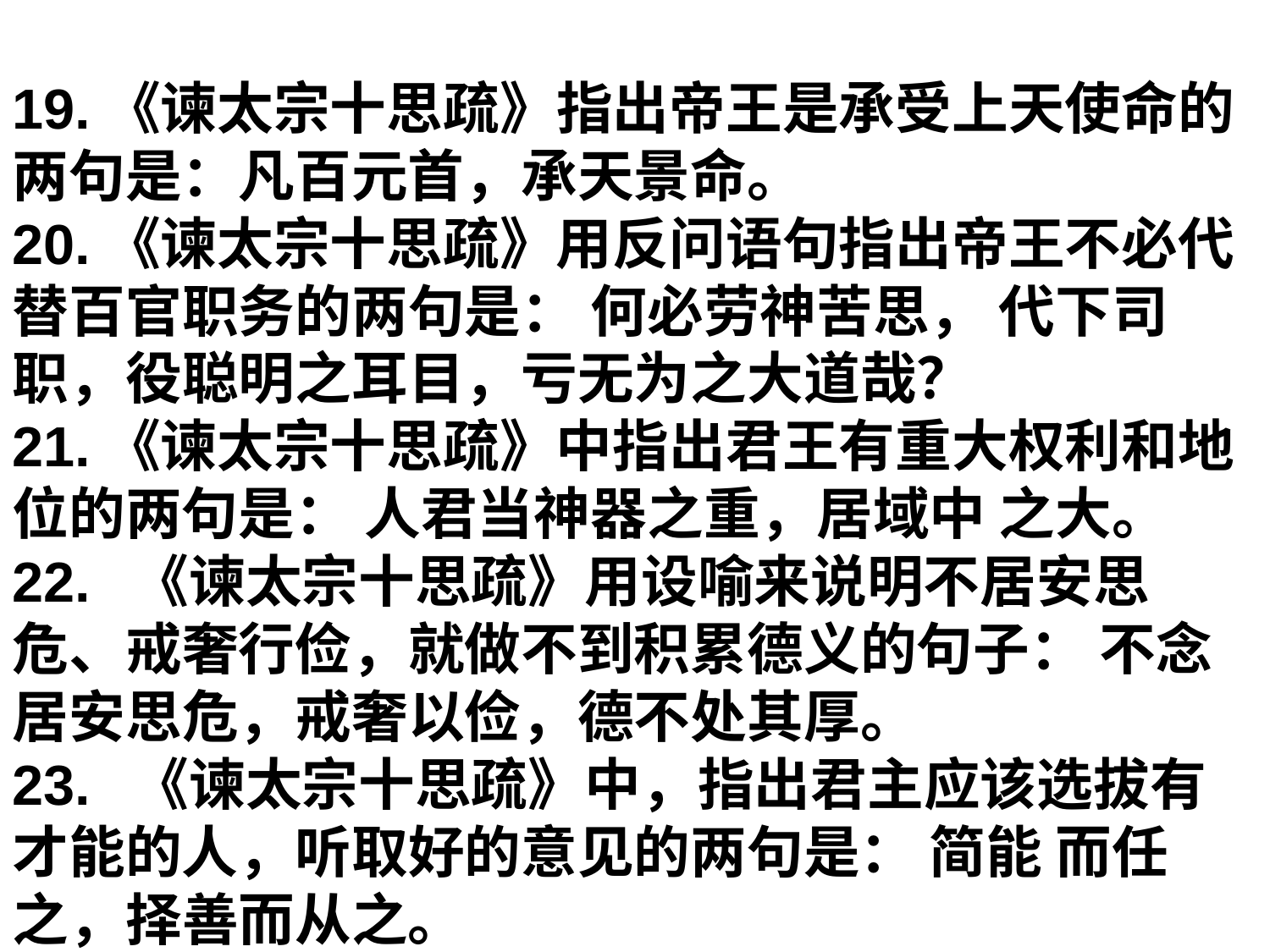

19.《谏太宗十思疏》指出帝王是承受上天使命的两句是：凡百元首，承天景命。
20.《谏太宗十思疏》用反问语句指出帝王不必代替百官职务的两句是： 何必劳神苦思， 代下司职，役聪明之耳目，亏无为之大道哉？
21.《谏太宗十思疏》中指出君王有重大权利和地位的两句是： 人君当神器之重，居域中 之大。
22. 《谏太宗十思疏》用设喻来说明不居安思危、戒奢行俭，就做不到积累德义的句子： 不念居安思危，戒奢以俭，德不处其厚。
23. 《谏太宗十思疏》中，指出君主应该选拔有才能的人，听取好的意见的两句是： 简能 而任之，择善而从之。